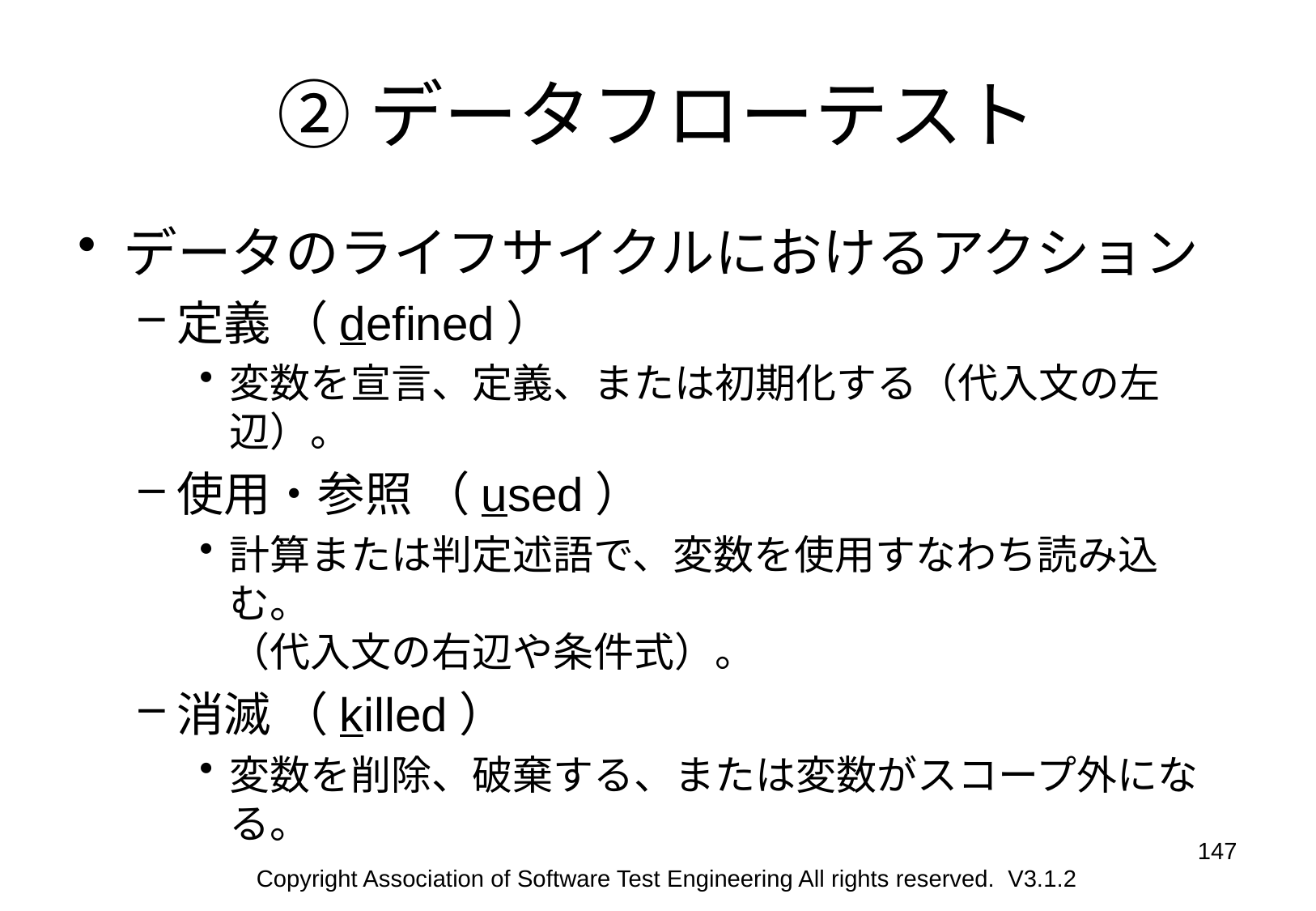

# ②データフローテスト
データのライフサイクルにおけるアクション
定義 （defined）
変数を宣言、定義、または初期化する（代入文の左辺）。
使用・参照 （used）
計算または判定述語で、変数を使用すなわち読み込む。
（代入文の右辺や条件式）。
消滅 （killed）
変数を削除、破棄する、または変数がスコープ外になる。
147
Copyright Association of Software Test Engineering All rights reserved.  V3.1.2